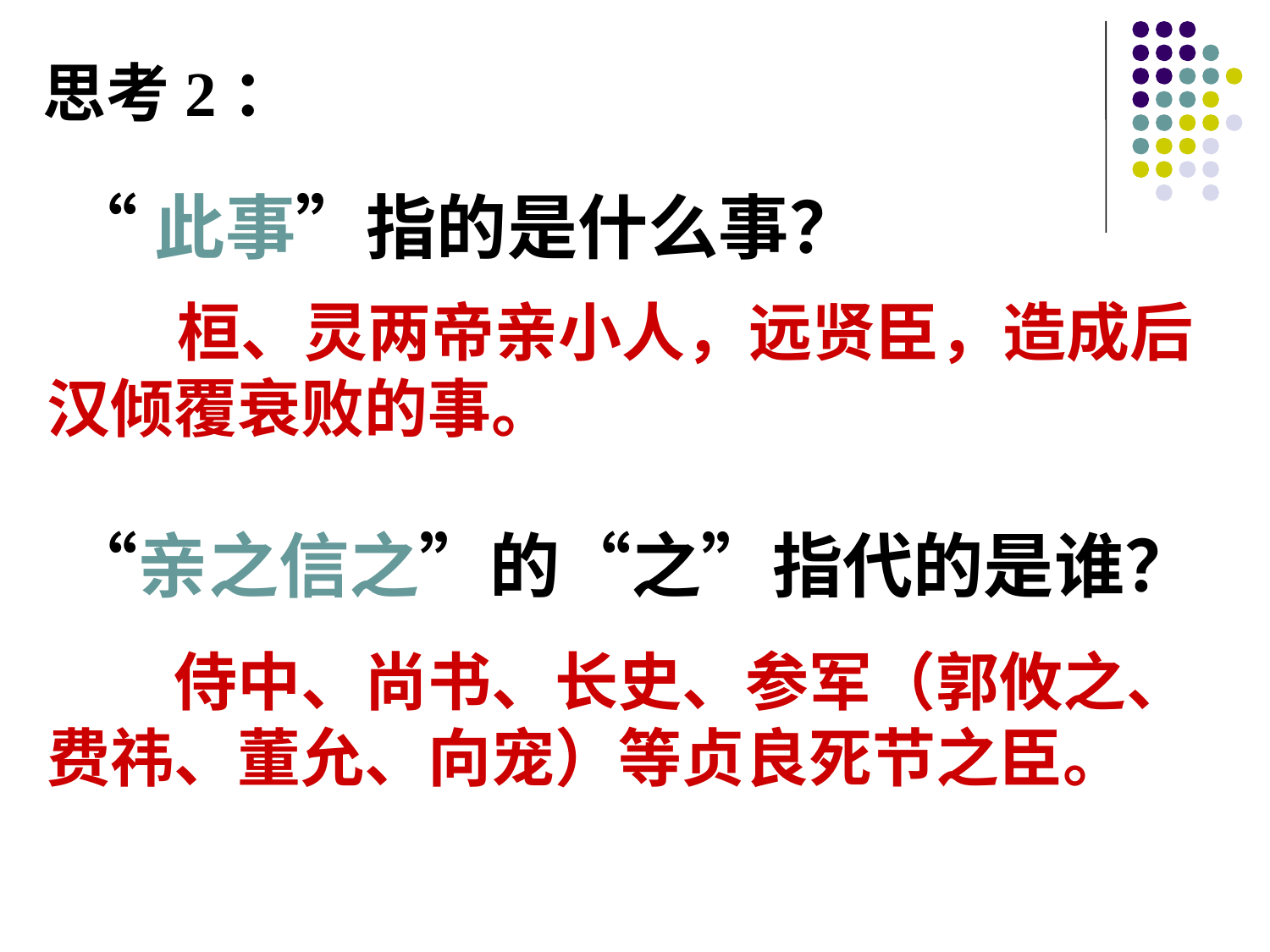

思考2：
# “此事”指的是什么事？ “亲之信之”的“之”指代的是谁？
        桓、灵两帝亲小人，远贤臣，造成后汉倾覆衰败的事。
　　侍中、尚书、长史、参军（郭攸之、费祎、董允、向宠）等贞良死节之臣。